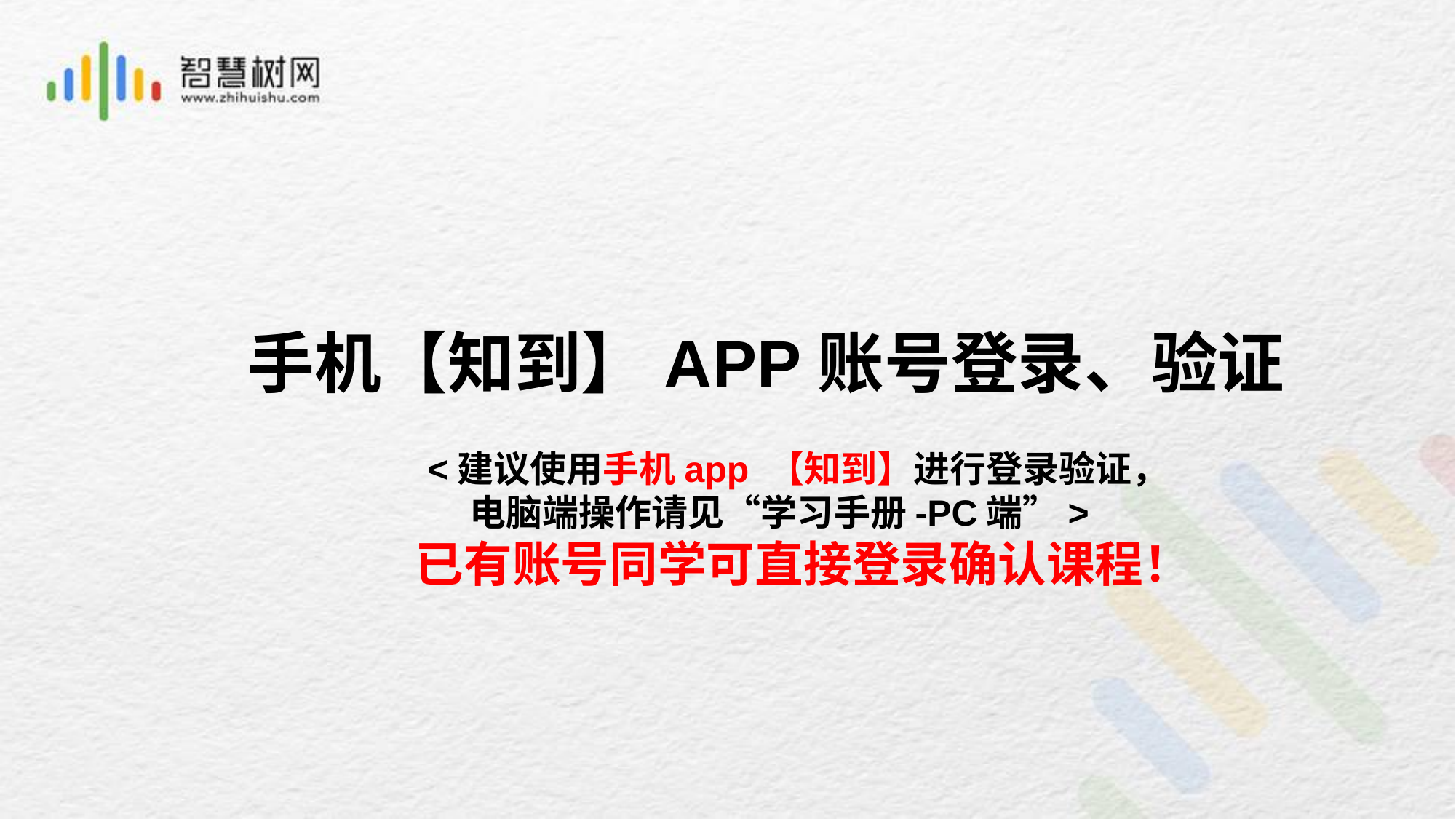

# 手机【知到】APP账号登录、验证
<建议使用手机app 【知到】进行登录验证，电脑端操作请见“学习手册-PC端”>
已有账号同学可直接登录确认课程！